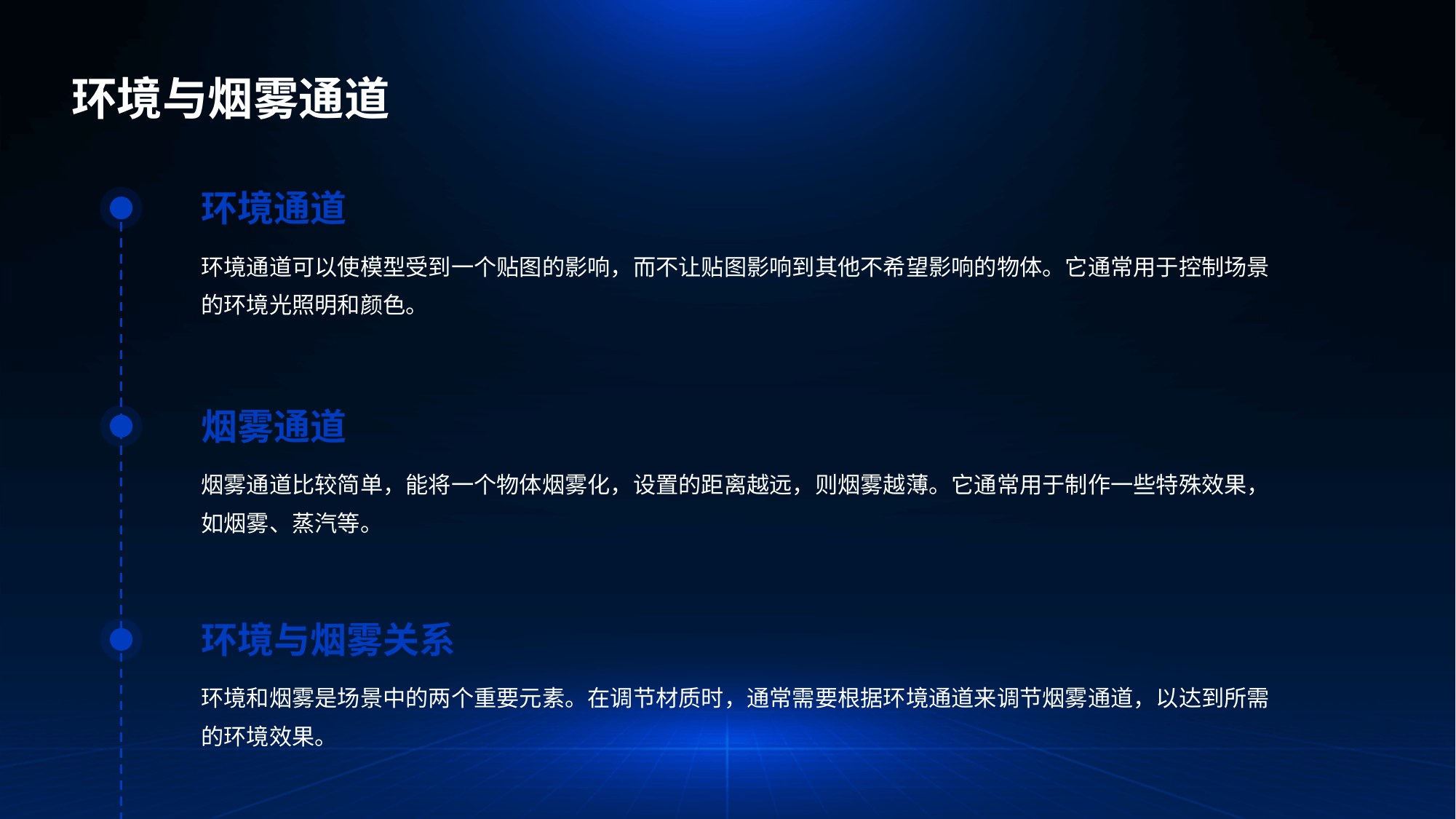

环境与烟雾通道
环境通道

环境通道可以使模型受到一个贴图的影响，而不让贴图影响到其他不希望影响的物体。它通常用于控制场景的环境光照明和颜色。
烟雾通道

烟雾通道比较简单，能将一个物体烟雾化，设置的距离越远，则烟雾越薄。它通常用于制作一些特殊效果，如烟雾、蒸汽等。
环境与烟雾关系

环境和烟雾是场景中的两个重要元素。在调节材质时，通常需要根据环境通道来调节烟雾通道，以达到所需的环境效果。